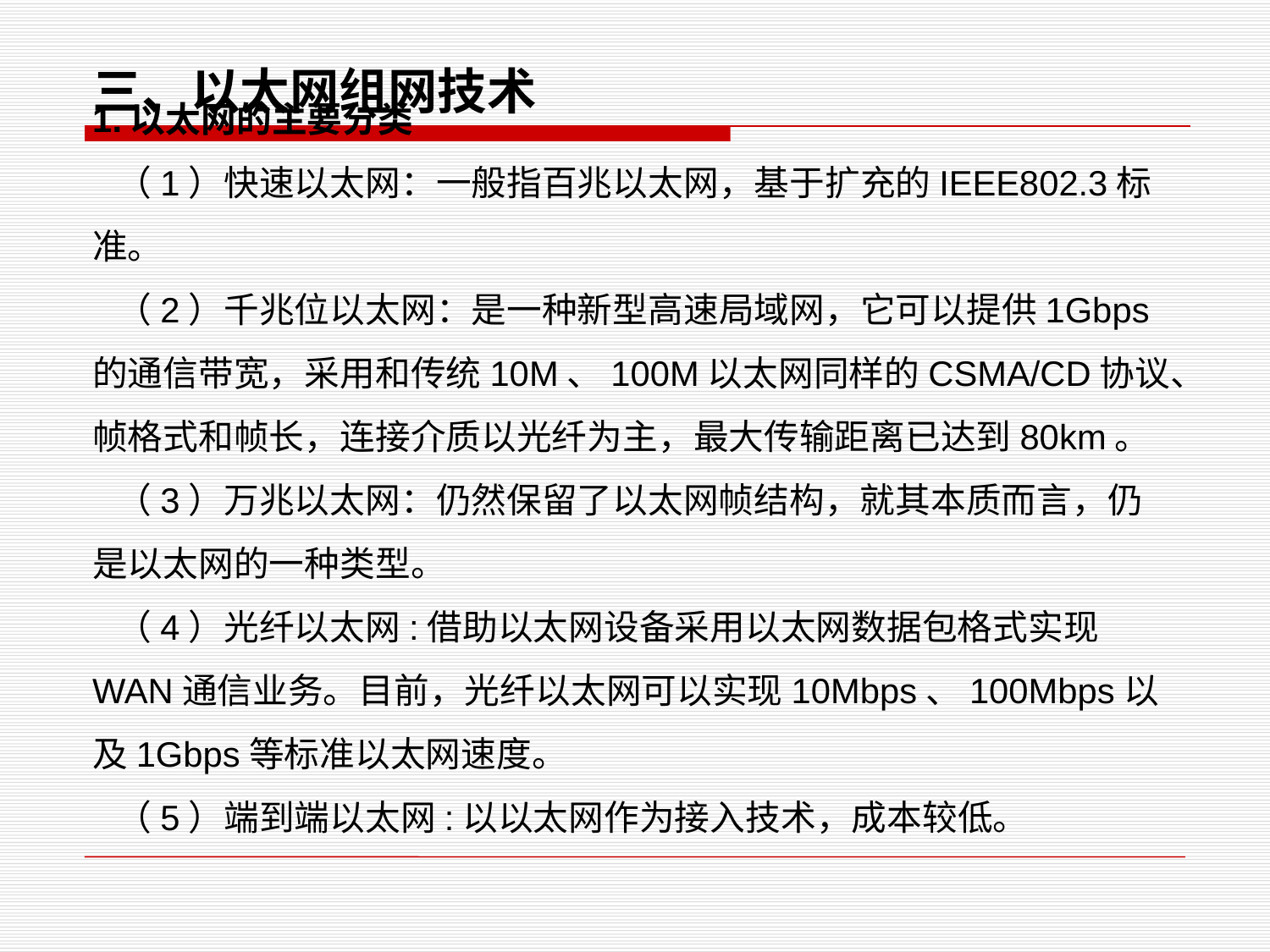

三、以太网组网技术
1.以太网的主要分类
  （1）快速以太网：一般指百兆以太网，基于扩充的IEEE802.3标准。
  （2）千兆位以太网：是一种新型高速局域网，它可以提供1Gbps的通信带宽，采用和传统10M、100M以太网同样的CSMA/CD协议、帧格式和帧长，连接介质以光纤为主，最大传输距离已达到80km。
  （3）万兆以太网：仍然保留了以太网帧结构，就其本质而言，仍是以太网的一种类型。
  （4）光纤以太网:借助以太网设备采用以太网数据包格式实现WAN通信业务。目前，光纤以太网可以实现10Mbps、100Mbps以及1Gbps等标准以太网速度。
  （5）端到端以太网:以以太网作为接入技术，成本较低。
14